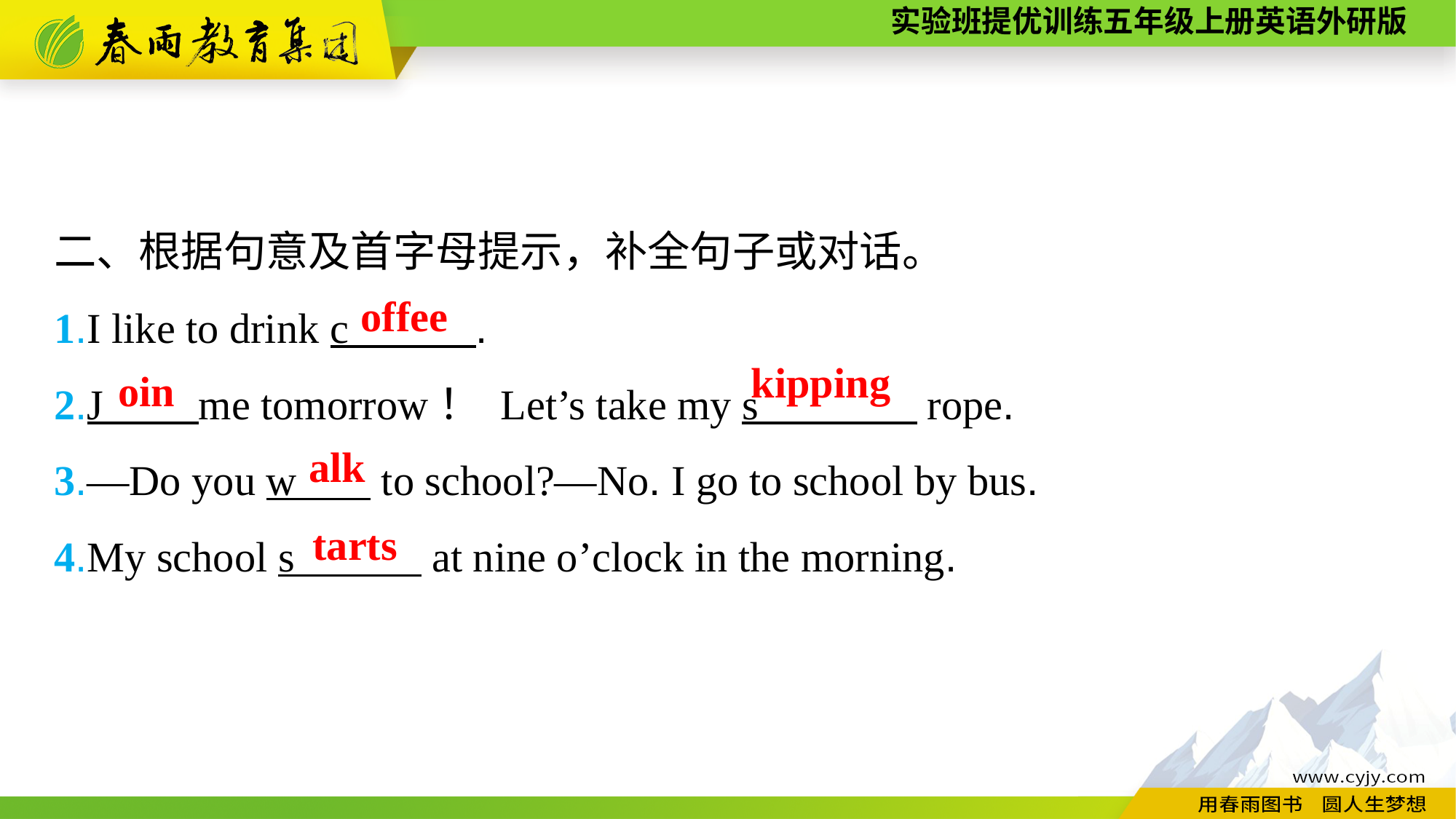

二、根据句意及首字母提示，补全句子或对话。
1.I like to drink c            .
2.J         me tomorrow！ Let’s take my s                rope.
3.—Do you w        to school?—No. I go to school by bus.
4.My school s             at nine o’clock in the morning.
offee
kipping
oin
alk
tarts